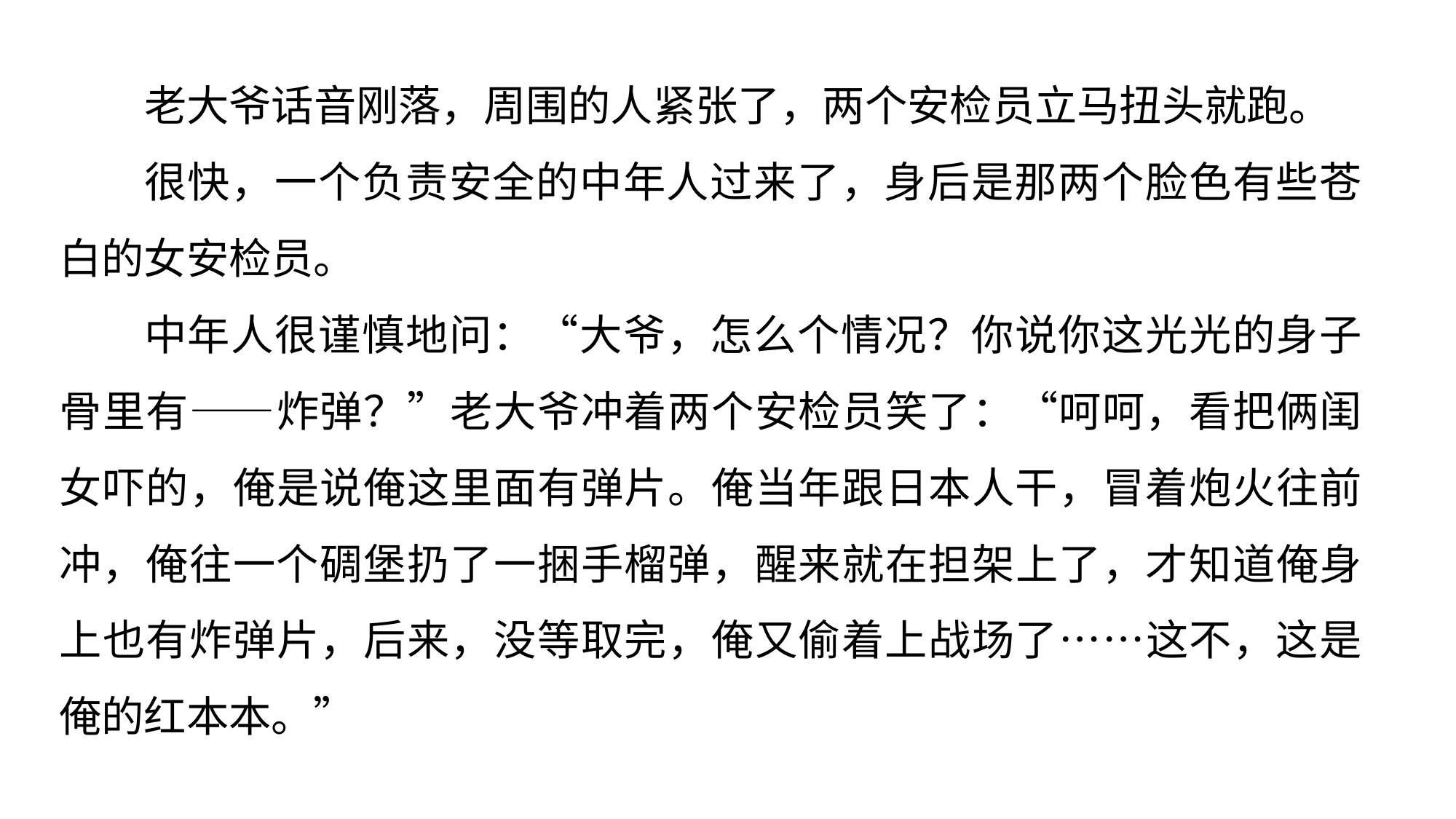

老大爷话音刚落，周围的人紧张了，两个安检员立马扭头就跑。
很快，一个负责安全的中年人过来了，身后是那两个脸色有些苍白的女安检员。
中年人很谨慎地问：“大爷，怎么个情况？你说你这光光的身子骨里有——炸弹？”老大爷冲着两个安检员笑了：“呵呵，看把俩闺女吓的，俺是说俺这里面有弹片。俺当年跟日本人干，冒着炮火往前冲，俺往一个碉堡扔了一捆手榴弹，醒来就在担架上了，才知道俺身上也有炸弹片，后来，没等取完，俺又偷着上战场了……这不，这是俺的红本本。”